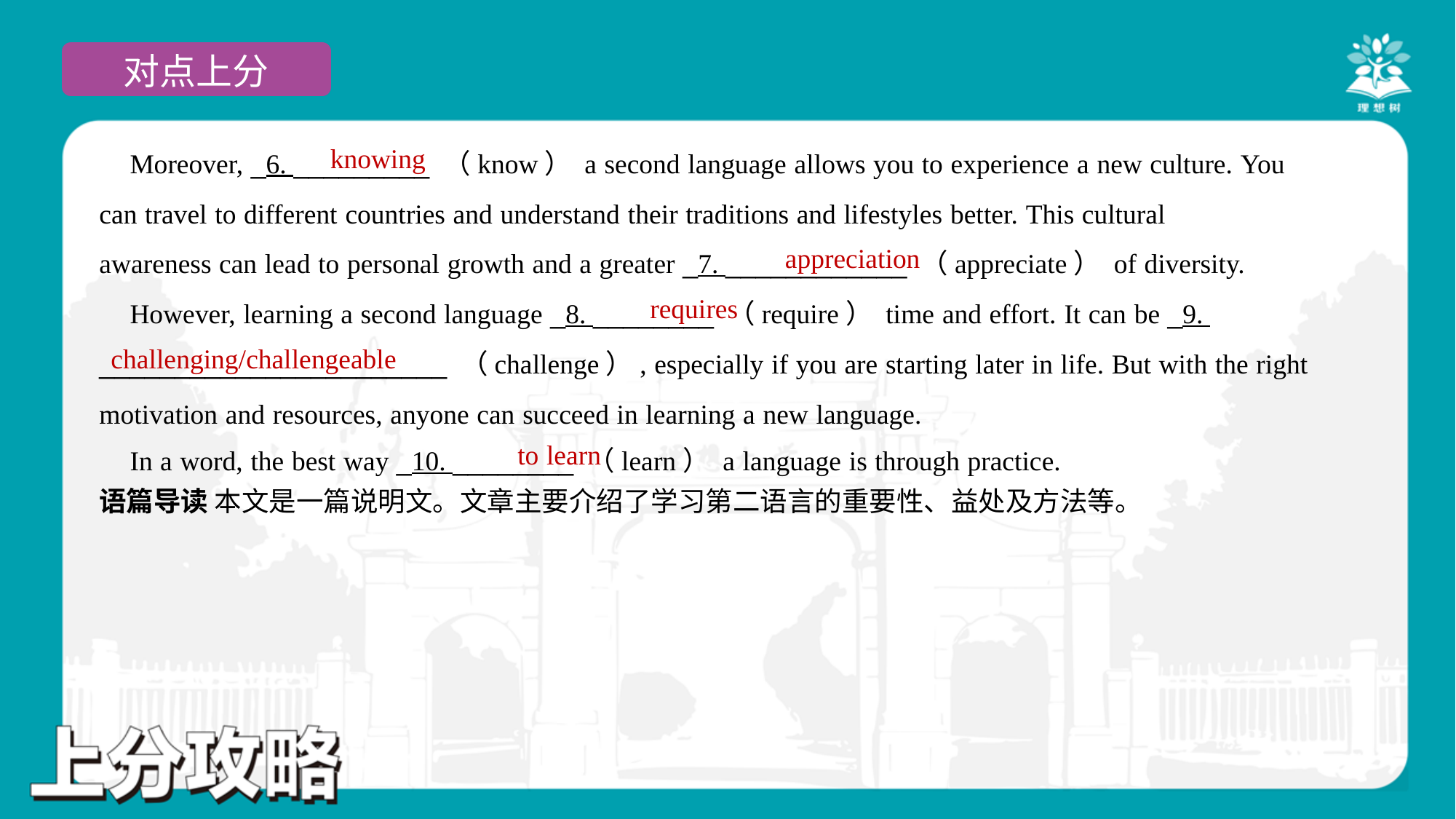

knowing
    Moreover, _6. _________ （know） a second language allows you to experience a new culture. You
can travel to different countries and understand their traditions and lifestyles better. This cultural
awareness can lead to personal growth and a greater _7. ____________ （appreciate） of diversity.
    However, learning a second language _8. ________ （require） time and effort. It can be _9.
_______________________ （challenge）, especially if you are starting later in life. But with the right
motivation and resources, anyone can succeed in learning a new language.
    In a word, the best way _10. ________ （learn） a language is through practice.#1.1.5
appreciation
requires
challenging/challengeable
to learn
语篇导读 本文是一篇说明文。文章主要介绍了学习第二语言的重要性、益处及方法等。